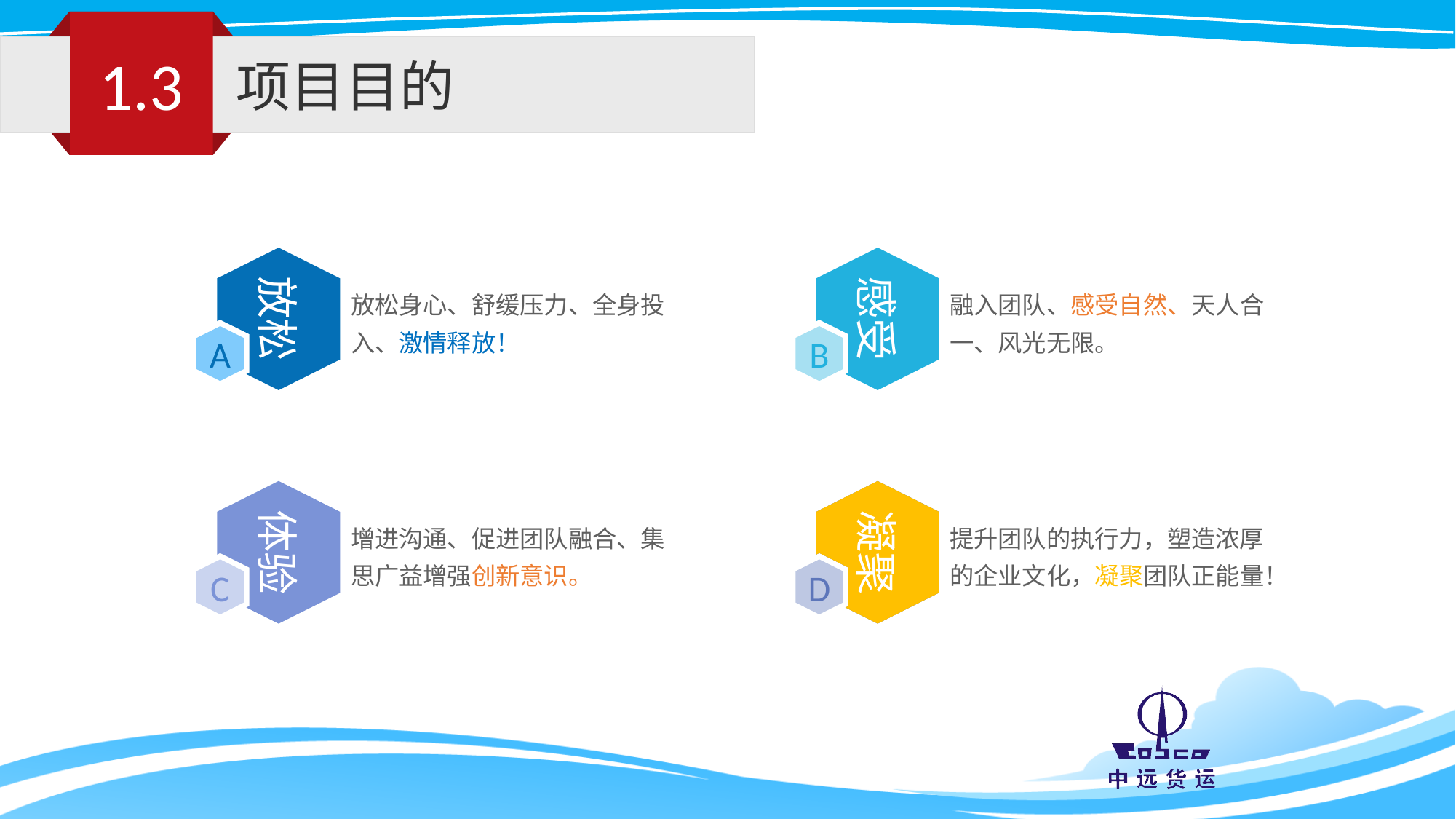

1.3
项目目的

放松
放松身心、舒缓压力、全身投入、激情释放！
A
感受
融入团队、感受自然、天人合一、风光无限。
B
体验
增进沟通、促进团队融合、集思广益增强创新意识。
C

提升团队的执行力，塑造浓厚的企业文化，凝聚团队正能量！
D
凝聚